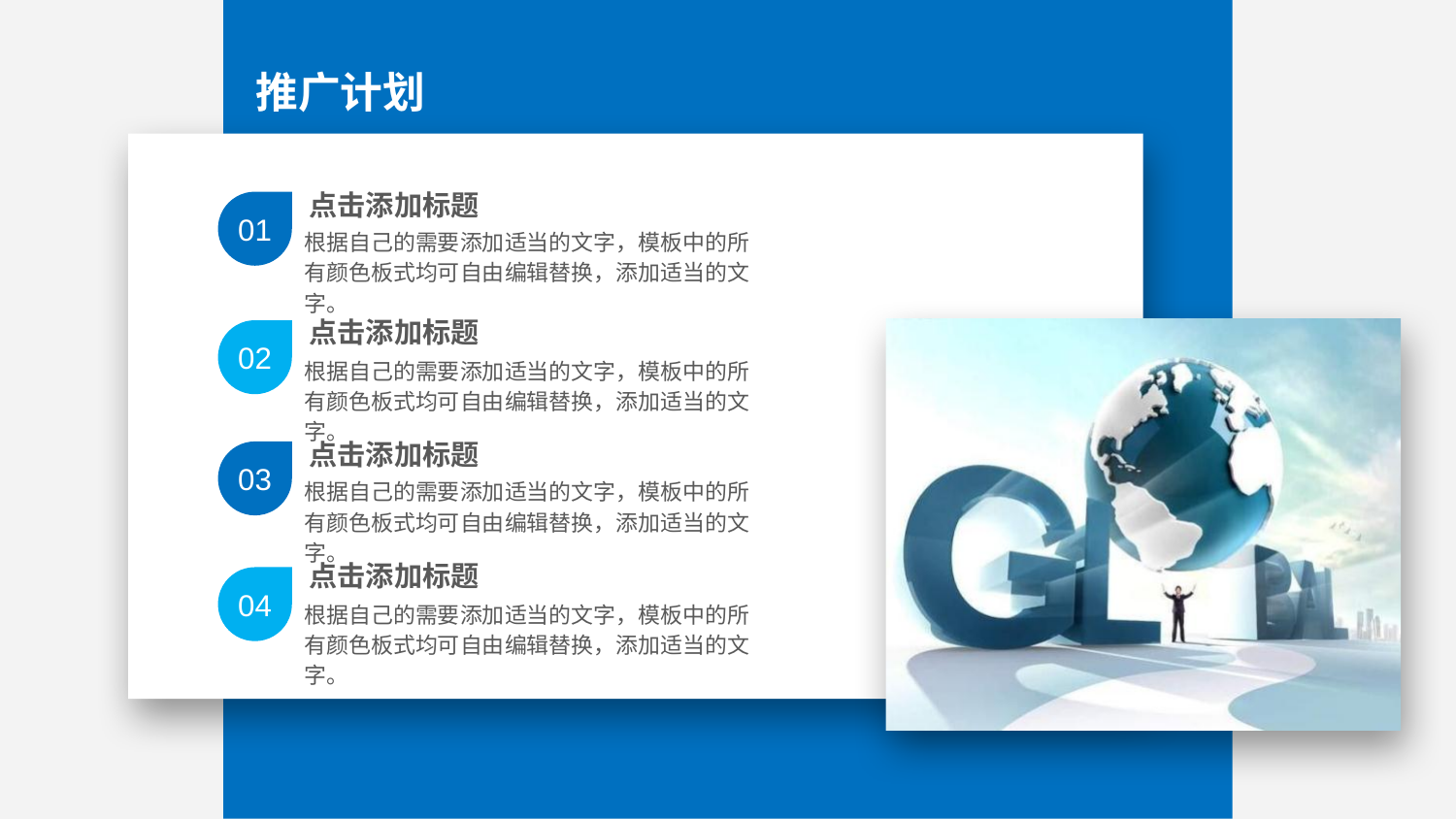

推广计划

点击添加标题
01
根据自己的需要添加适当的文字，模板中的所有颜色板式均可自由编辑替换，添加适当的文字。
点击添加标题

02
根据自己的需要添加适当的文字，模板中的所有颜色板式均可自由编辑替换，添加适当的文字。
点击添加标题
03
根据自己的需要添加适当的文字，模板中的所有颜色板式均可自由编辑替换，添加适当的文字。
点击添加标题
04
根据自己的需要添加适当的文字，模板中的所有颜色板式均可自由编辑替换，添加适当的文字。